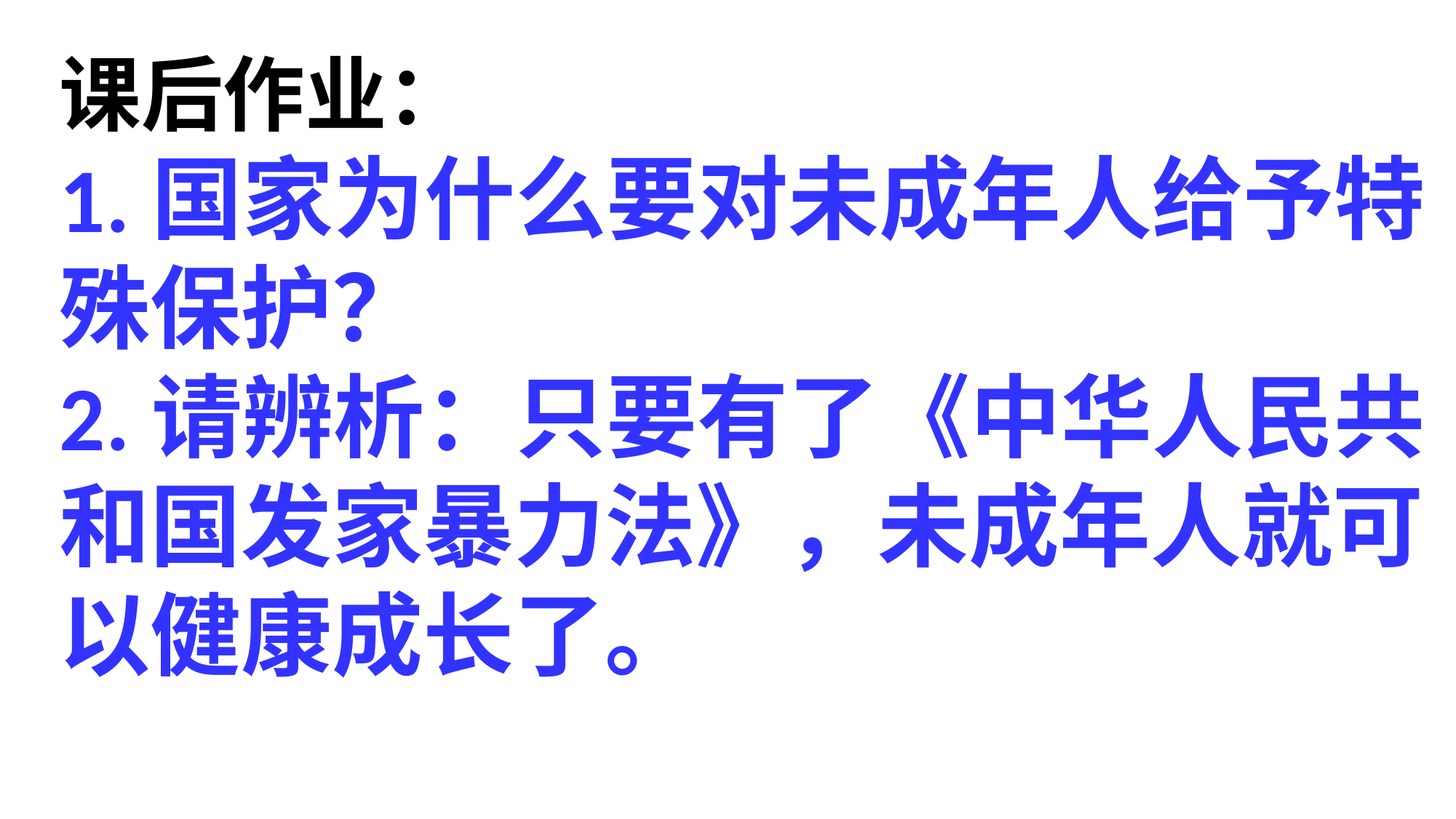

课后作业：
1.国家为什么要对未成年人给予特殊保护？
2.请辨析：只要有了《中华人民共和国发家暴力法》，未成年人就可以健康成长了。